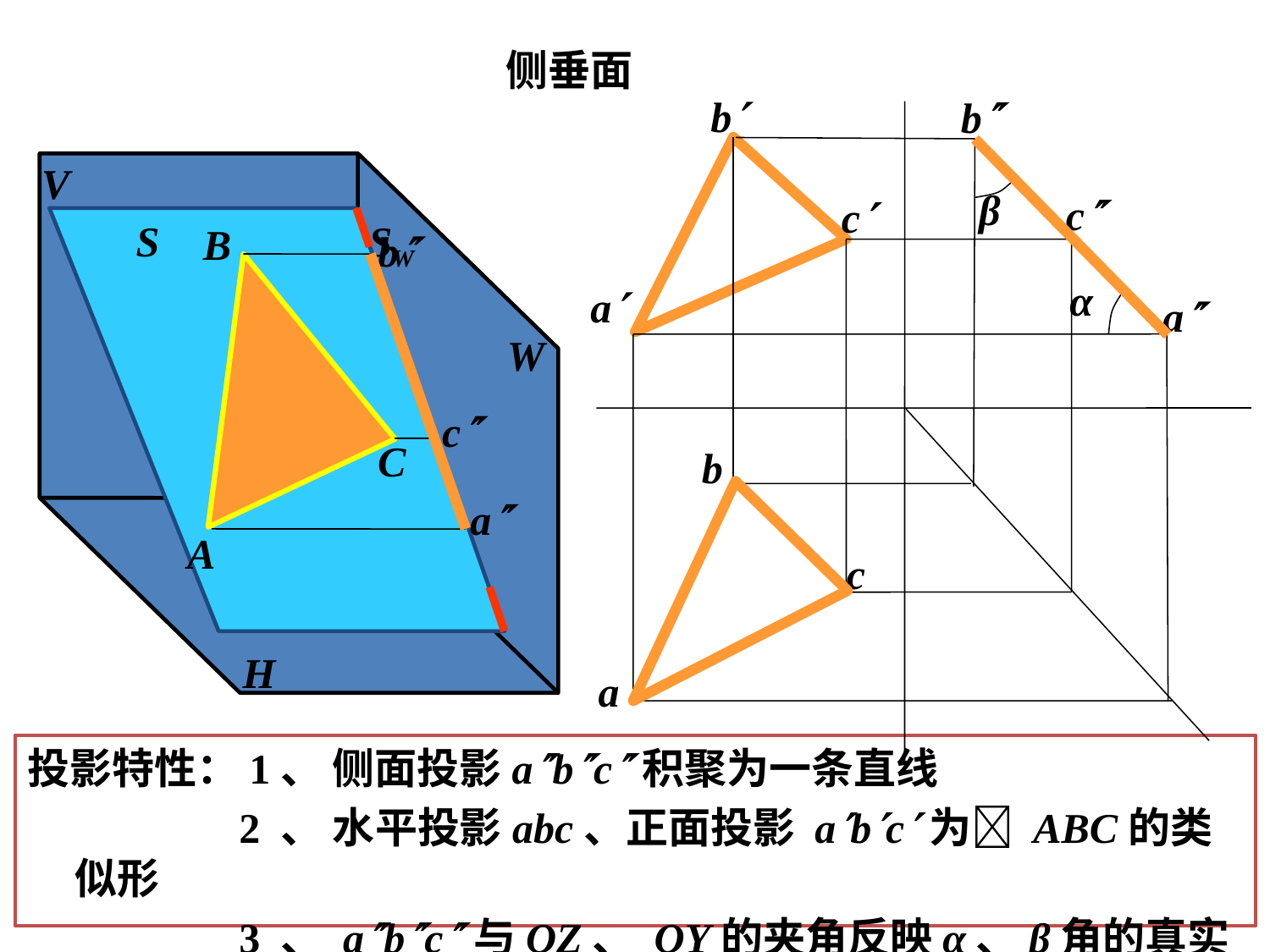

侧垂面
b′
b″

β

c″
c′

α
a′
a″

b

c

a

V

W
H

S
SW

B
b″

c″
C

a″
A

投影特性：1、 侧面投影a″b″c″积聚为一条直线
                    2 、 水平投影abc、正面投影 a′b′c′为Δ ABC的类似形
                    3 、 a″b″c″与OZ、 OY的夹角反映α、β角的真实大小